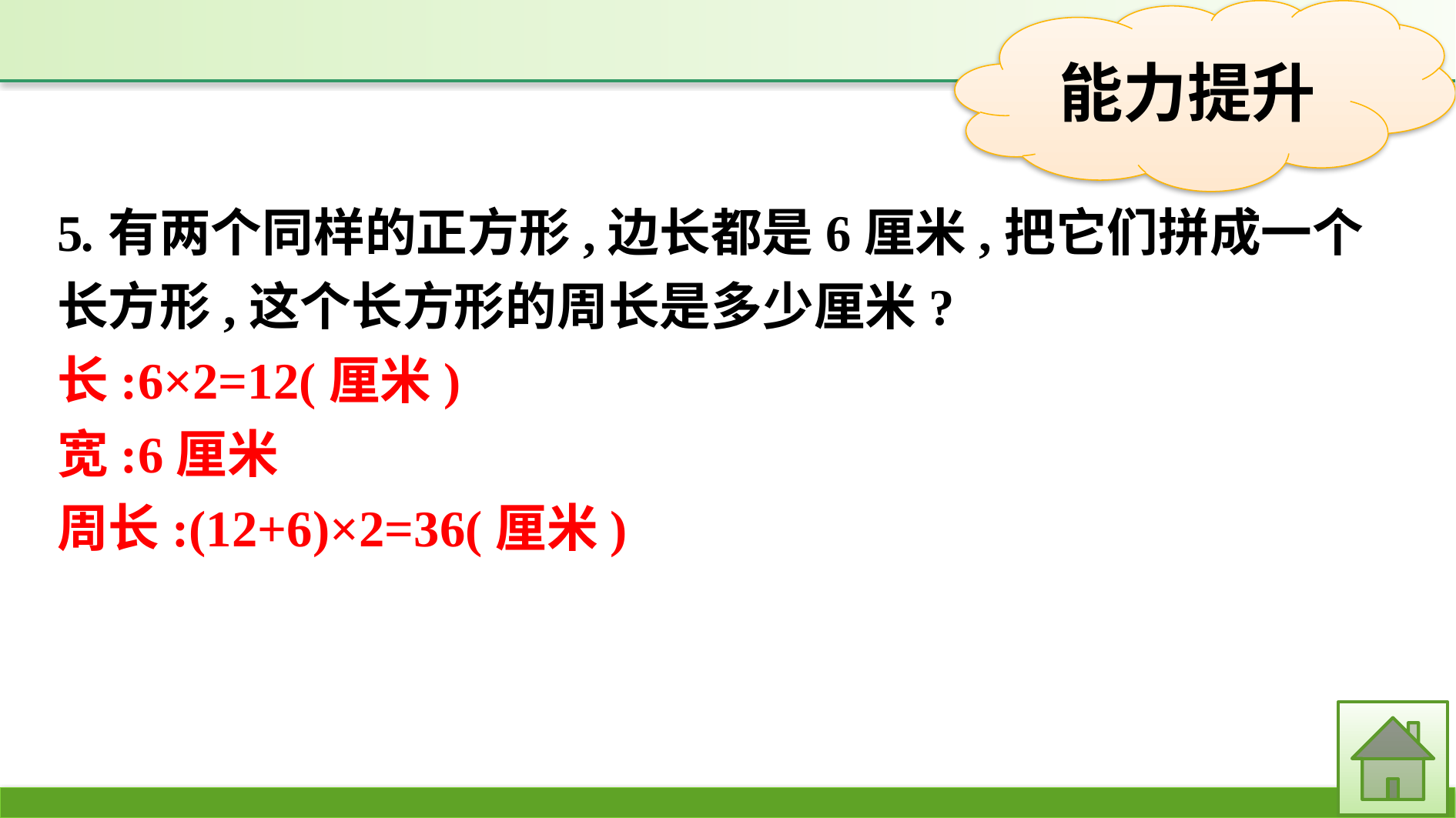

5.有两个同样的正方形,边长都是6厘米,把它们拼成一个长方形,这个长方形的周长是多少厘米?
长:6×2=12(厘米)
宽:6厘米
周长:(12+6)×2=36(厘米)